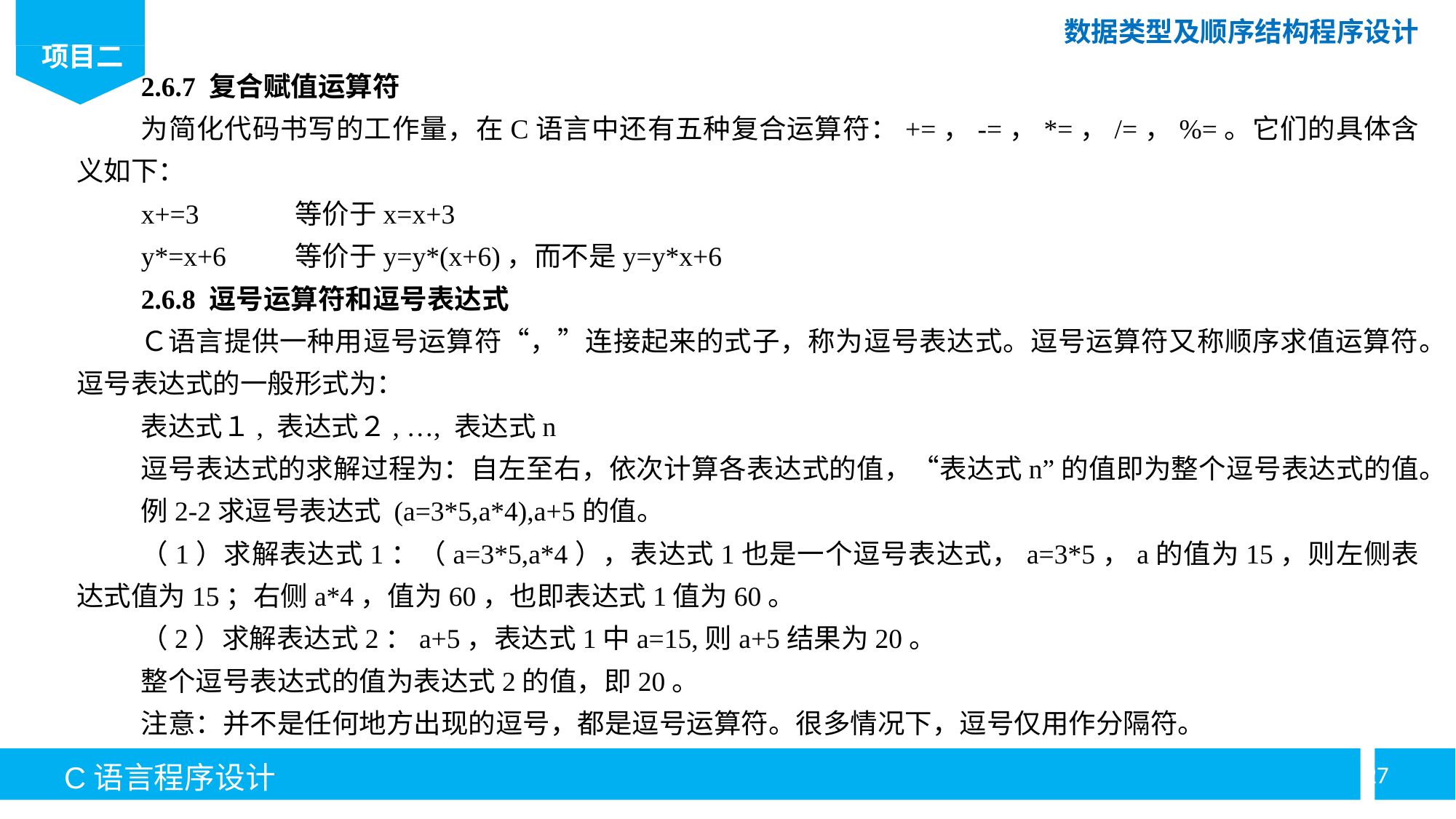

2.6.7 复合赋值运算符
为简化代码书写的工作量，在C语言中还有五种复合运算符：+=，-=，*=，/=，%=。它们的具体含义如下：
x+=3     	等价于x=x+3
y*=x+6	等价于y=y*(x+6)，而不是y=y*x+6
2.6.8 逗号运算符和逗号表达式
Ｃ语言提供一种用逗号运算符“，”连接起来的式子，称为逗号表达式。逗号运算符又称顺序求值运算符。逗号表达式的一般形式为：
表达式１, 表达式２, …, 表达式n
逗号表达式的求解过程为：自左至右，依次计算各表达式的值，“表达式n”的值即为整个逗号表达式的值。
例2-2求逗号表达式 (a=3*5,a*4),a+5的值。
（1）求解表达式1：（a=3*5,a*4），表达式1也是一个逗号表达式，a=3*5，a的值为15，则左侧表达式值为15；右侧a*4，值为60，也即表达式1值为60。
（2）求解表达式2：a+5，表达式1中a=15,则a+5结果为20。
整个逗号表达式的值为表达式2的值，即20。
注意：并不是任何地方出现的逗号，都是逗号运算符。很多情况下，逗号仅用作分隔符。